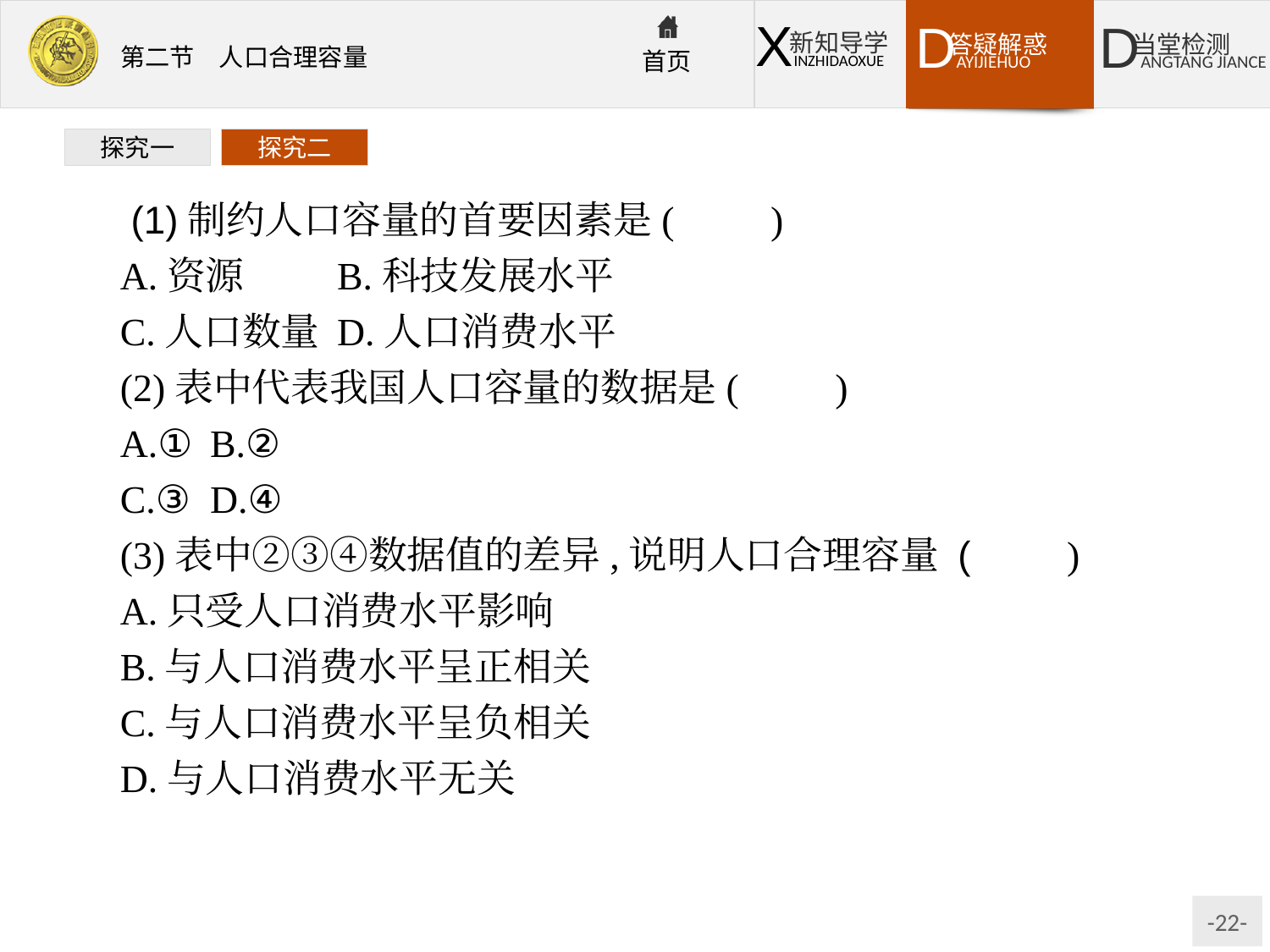

探究一
探究二
 (1)制约人口容量的首要因素是(　　)
A.资源	B.科技发展水平
C.人口数量	D.人口消费水平
(2)表中代表我国人口容量的数据是(　　)
A.①	B.②
C.③	D.④
(3)表中②③④数据值的差异,说明人口合理容量 (　　)
A.只受人口消费水平影响
B.与人口消费水平呈正相关
C.与人口消费水平呈负相关
D.与人口消费水平无关